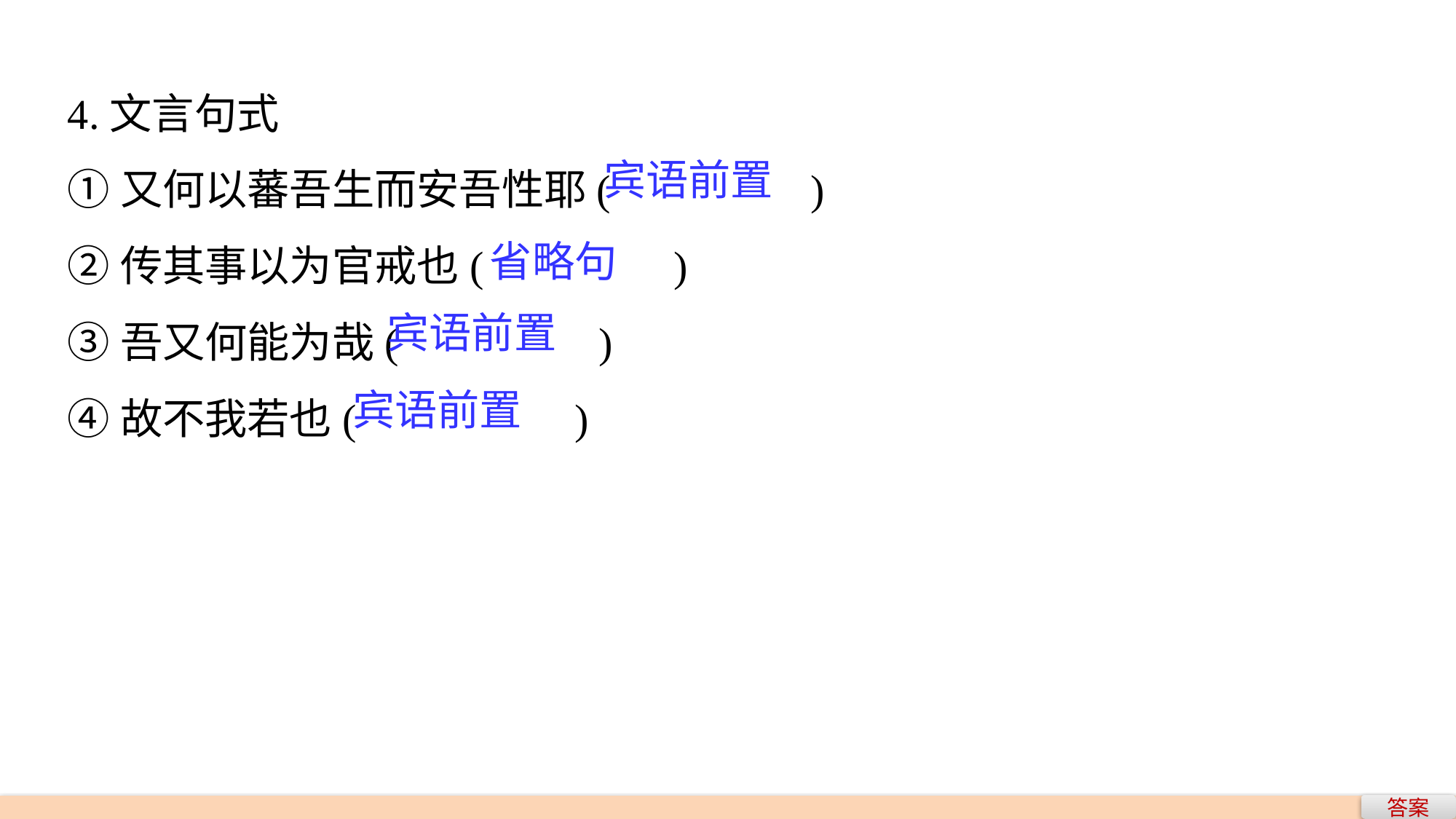

4.文言句式
①又何以蕃吾生而安吾性耶(　 　　　)
②传其事以为官戒也(　　　　)
③吾又何能为哉(　　　　 )
④故不我若也(　　　　   )
宾语前置
省略句
宾语前置
宾语前置
答案